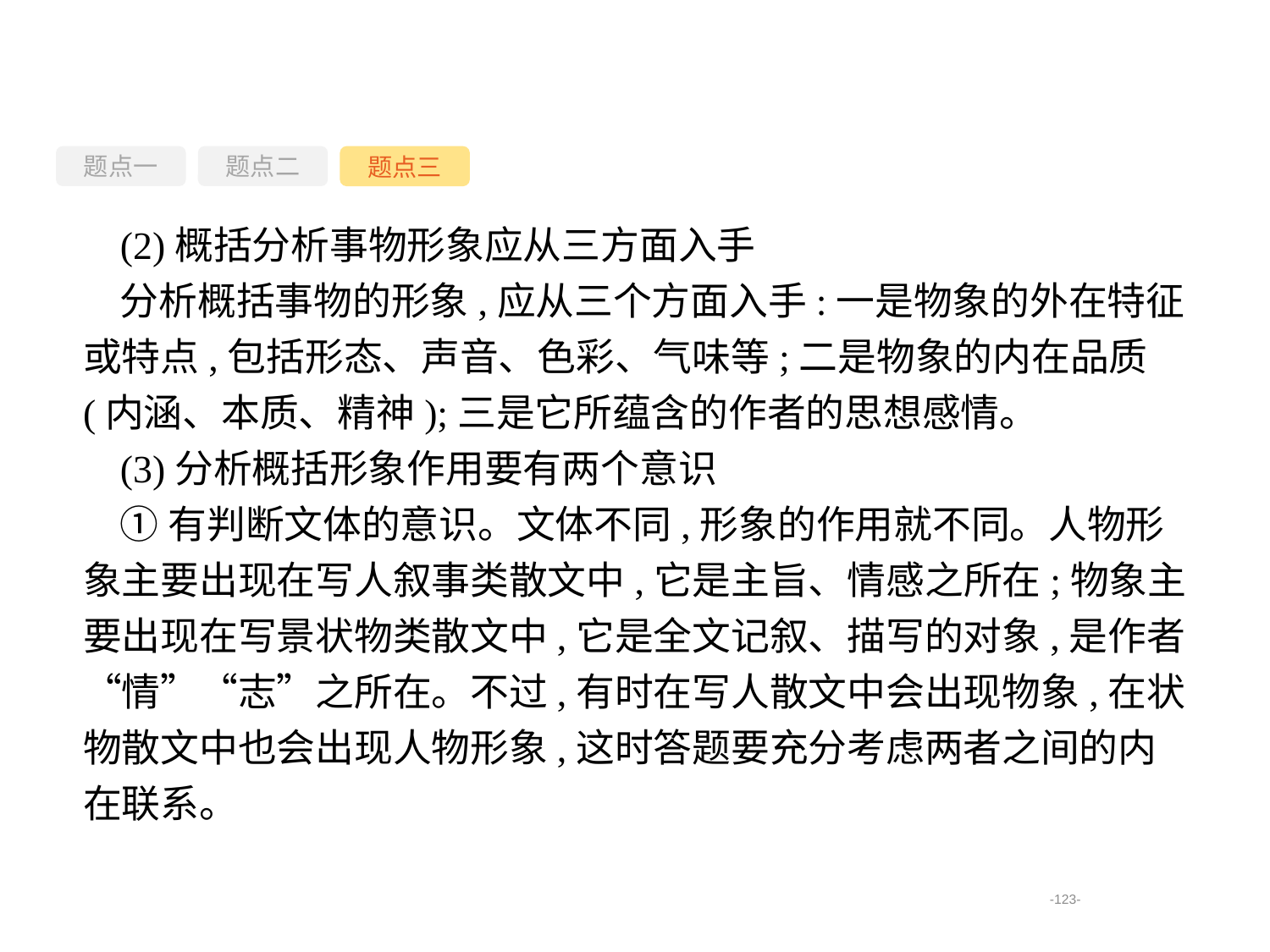

题点一
题点三
题点二
(2)概括分析事物形象应从三方面入手
分析概括事物的形象,应从三个方面入手:一是物象的外在特征或特点,包括形态、声音、色彩、气味等;二是物象的内在品质(内涵、本质、精神);三是它所蕴含的作者的思想感情。
(3)分析概括形象作用要有两个意识
①有判断文体的意识。文体不同,形象的作用就不同。人物形象主要出现在写人叙事类散文中,它是主旨、情感之所在;物象主要出现在写景状物类散文中,它是全文记叙、描写的对象,是作者“情”“志”之所在。不过,有时在写人散文中会出现物象,在状物散文中也会出现人物形象,这时答题要充分考虑两者之间的内在联系。
-123-